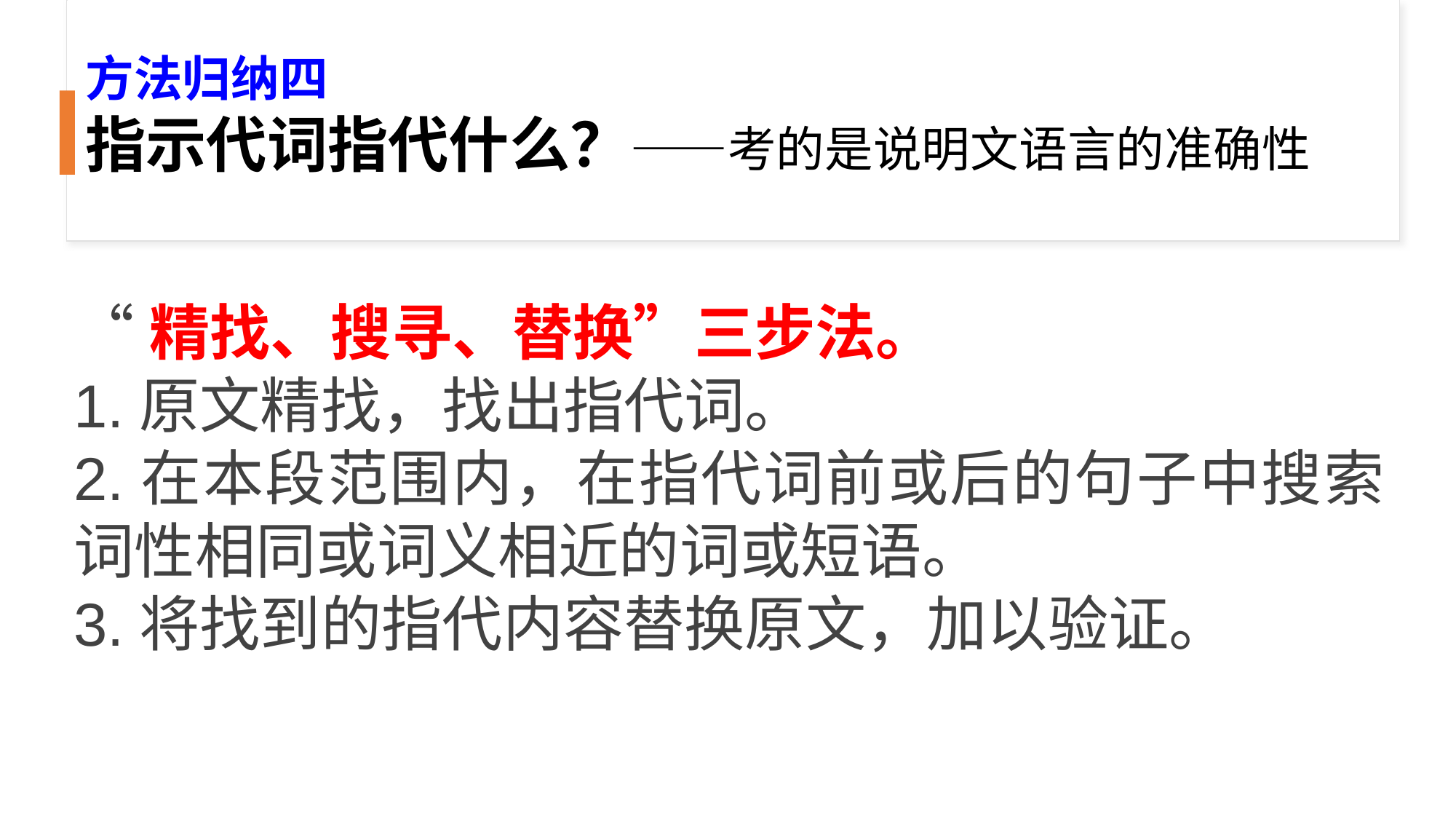

方法归纳四
指示代词指代什么？——考的是说明文语言的准确性

“精找、搜寻、替换”三步法。
1.原文精找，找出指代词。
2.在本段范围内，在指代词前或后的句子中搜索词性相同或词义相近的词或短语。
3.将找到的指代内容替换原文，加以验证。